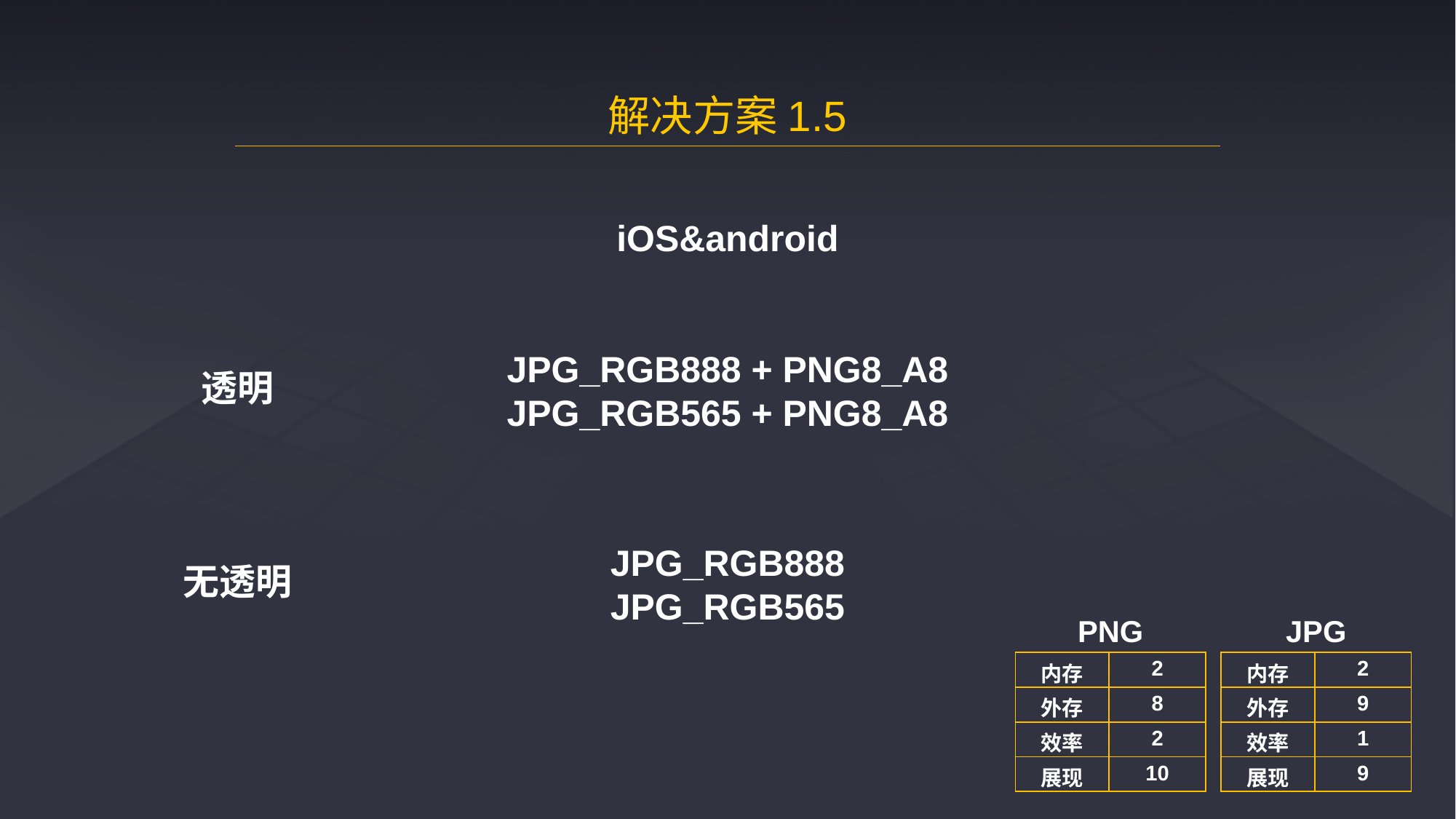

解决方案1.5

iOS&android
JPG_RGB888 + PNG8_A8
JPG_RGB565 + PNG8_A8
透明
JPG_RGB888
JPG_RGB565
无透明
PNG
JPG
| 内存 | 2 |
| --- | --- |
| 外存 | 8 |
| 效率 | 2 |
| 展现 | 10 |
| 内存 | 2 |
| --- | --- |
| 外存 | 9 |
| 效率 | 1 |
| 展现 | 9 |